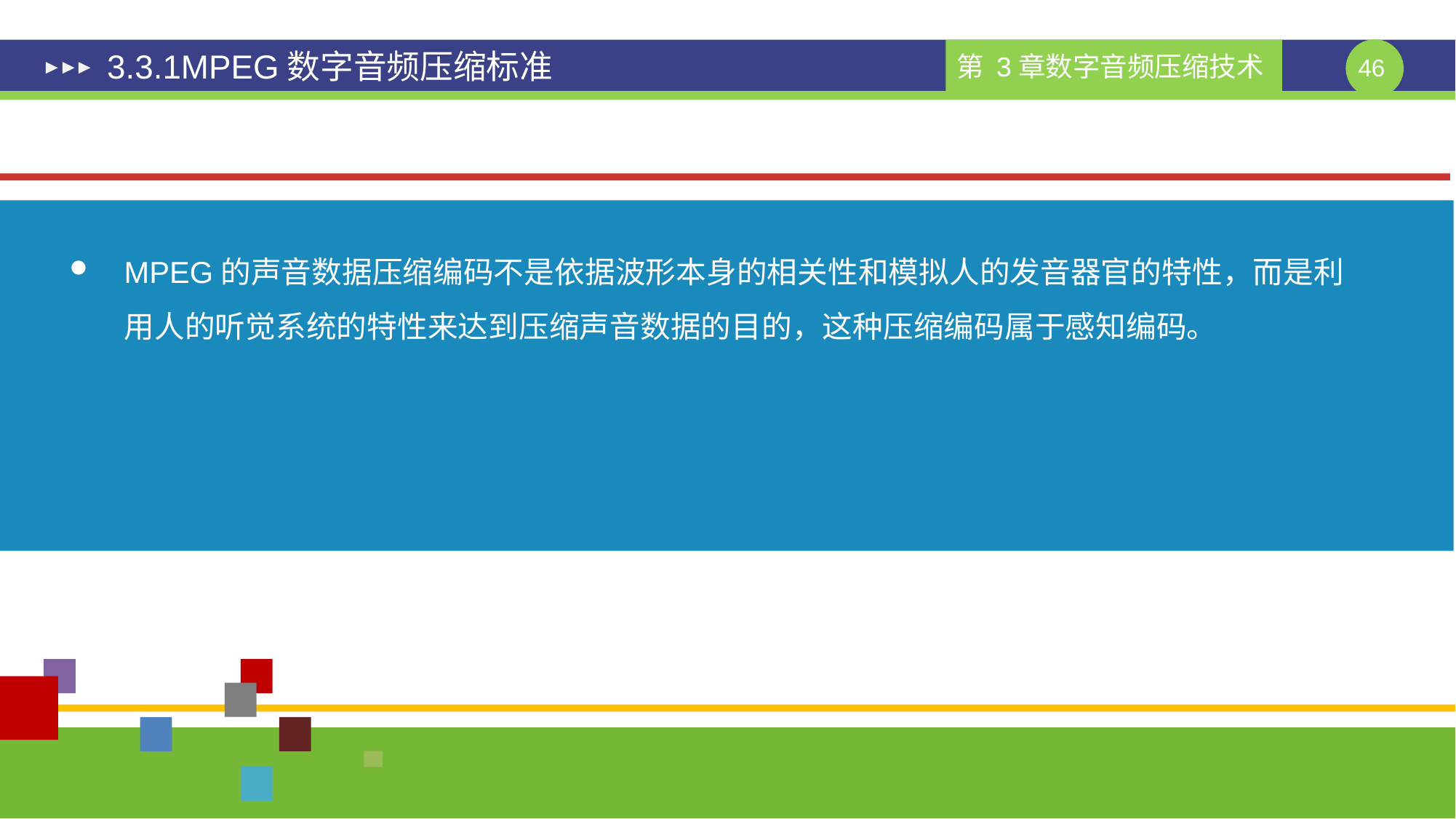

# 3.3.1MPEG数字音频压缩标准

MPEG的声音数据压缩编码不是依据波形本身的相关性和模拟人的发音器官的特性，而是利用人的听觉系统的特性来达到压缩声音数据的目的，这种压缩编码属于感知编码。